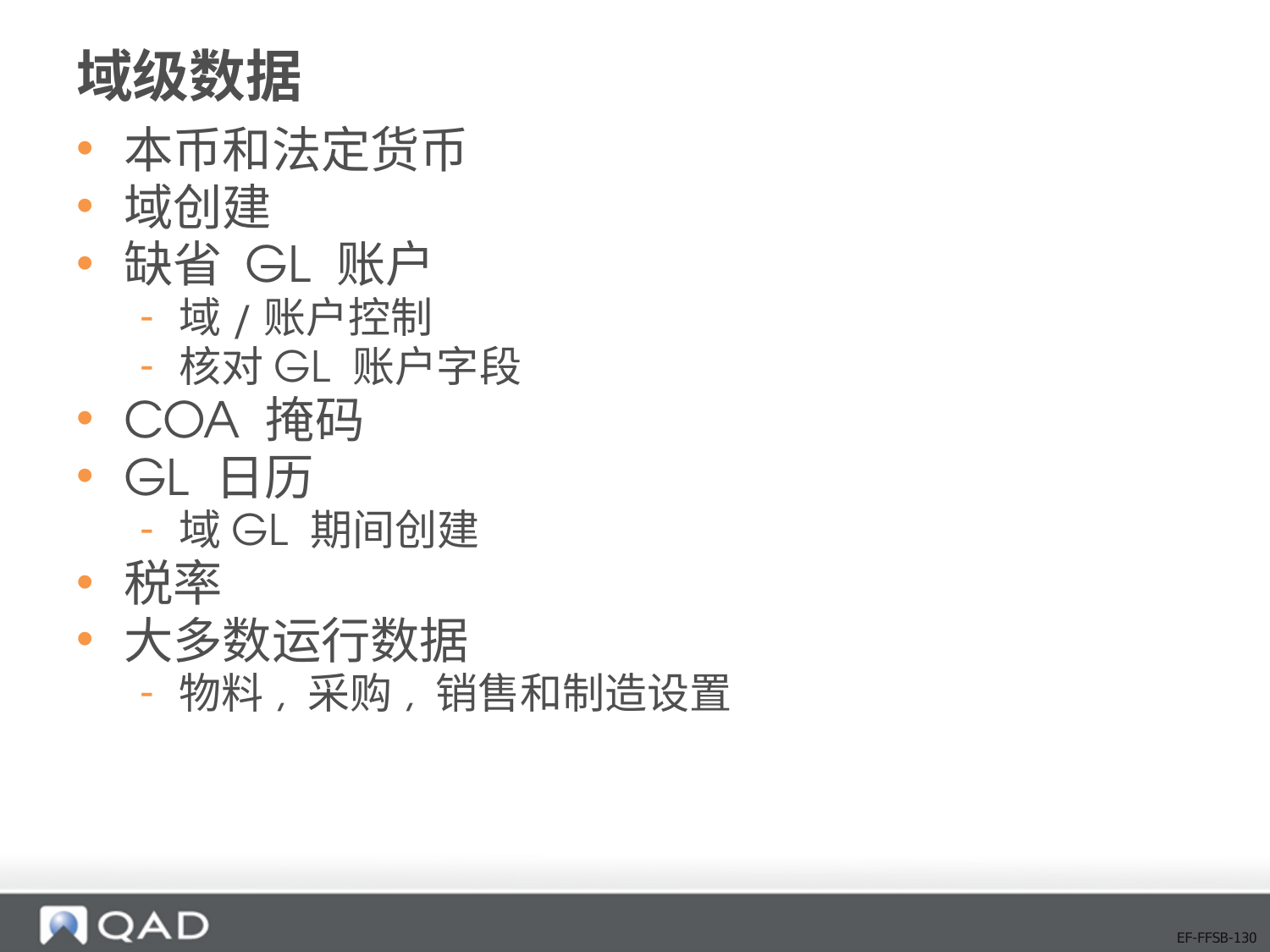

# 域级数据
本币和法定货币
域创建
缺省 GL 账户
域/账户控制
核对GL 账户字段
COA 掩码
GL 日历
域GL 期间创建
税率
大多数运行数据
物料, 采购, 销售和制造设置
EF-FFSB-130